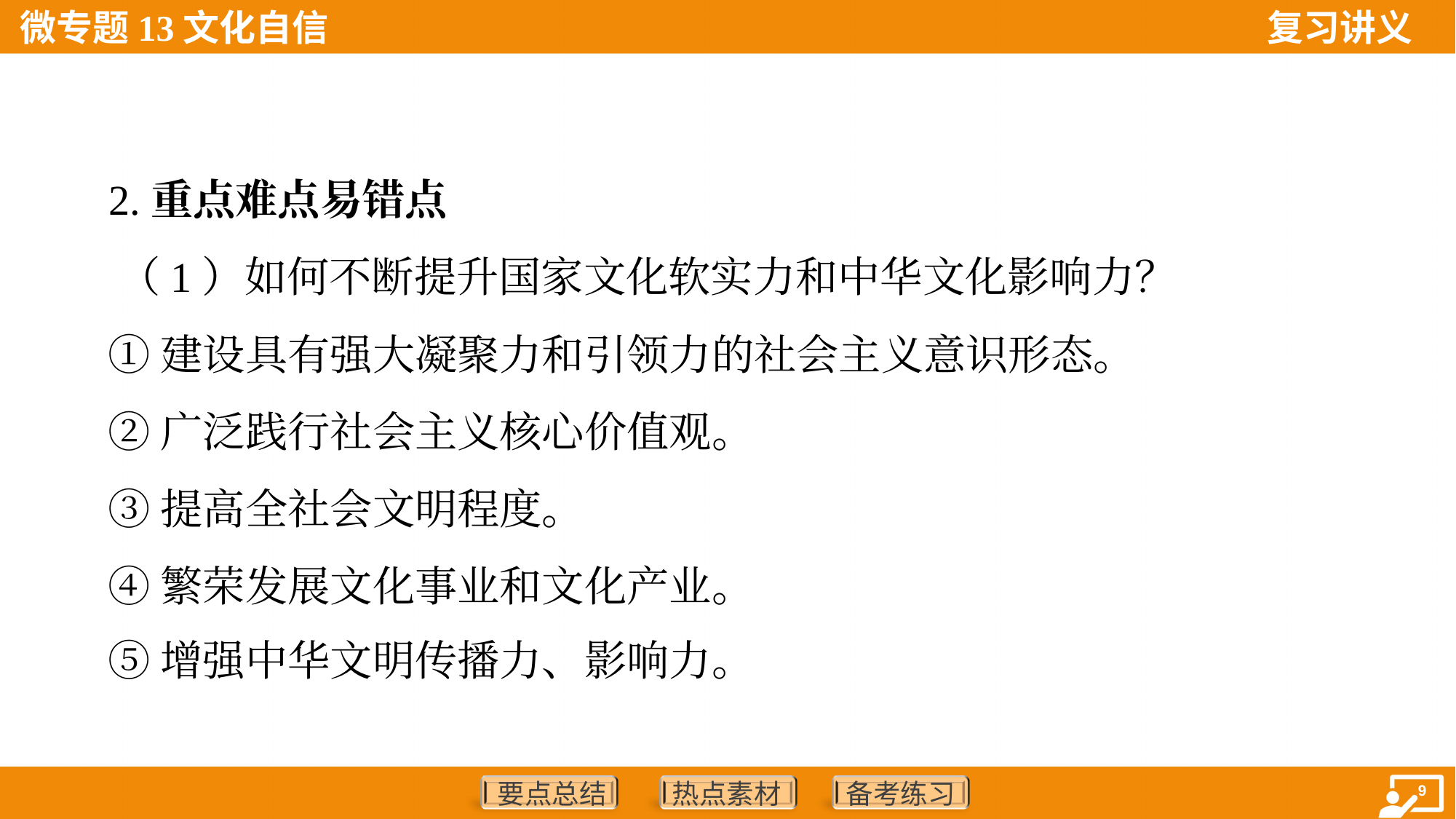

2.重点难点易错点
    （1）如何不断提升国家文化软实力和中华文化影响力？
    ①建设具有强大凝聚力和引领力的社会主义意识形态。
    ②广泛践行社会主义核心价值观。
    ③提高全社会文明程度。
    ④繁荣发展文化事业和文化产业。
    ⑤增强中华文明传播力、影响力。